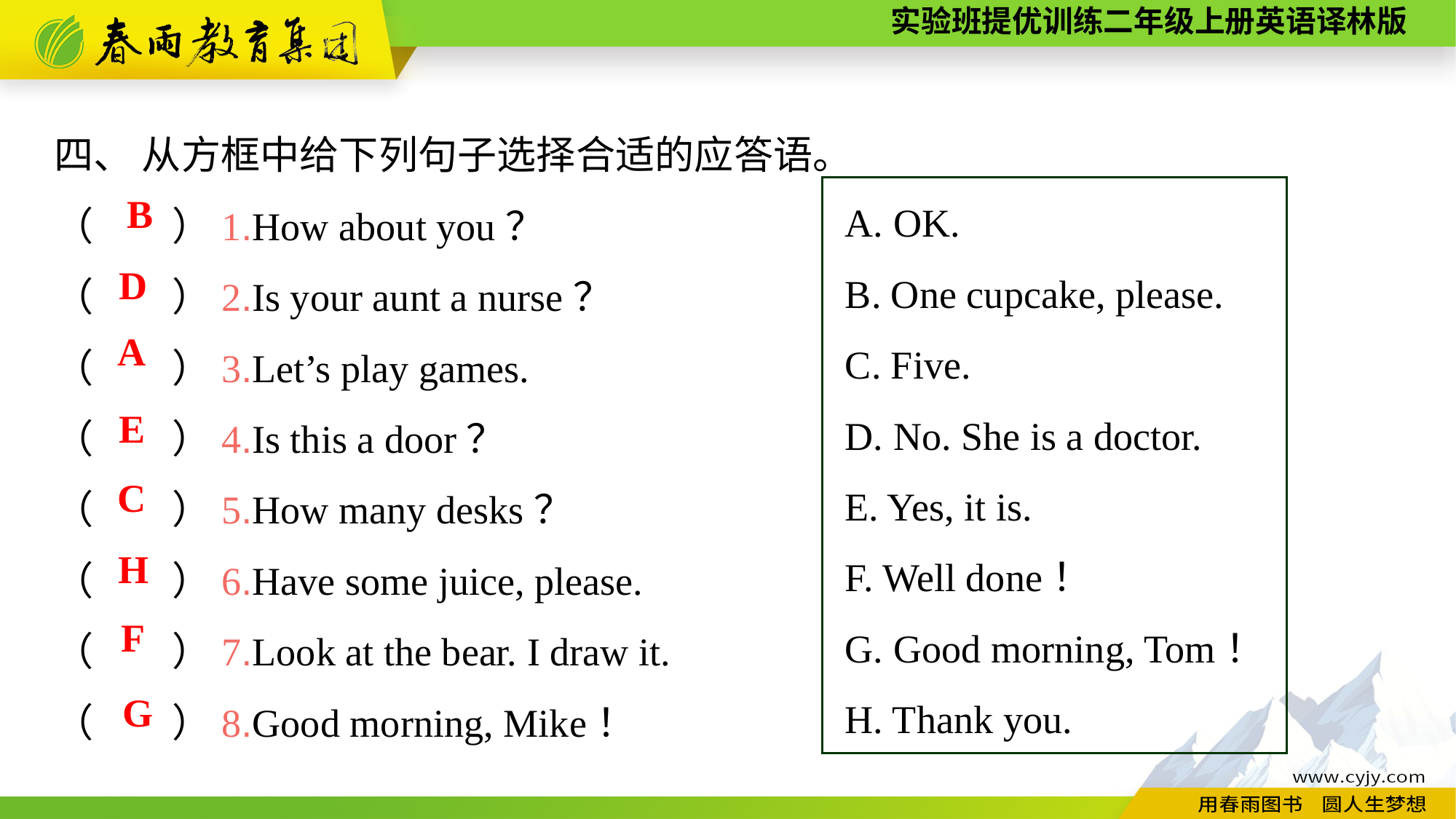

四、 从方框中给下列句子选择合适的应答语。
（　　）1.How about you？
（　　）2.Is your aunt a nurse？
（　　）3.Let’s play games.
（　　）4.Is this a door？
（　　）5.How many desks？
（　　）6.Have some juice, please.
（　　）7.Look at the bear. I draw it.
（　　）8.Good morning, Mike！
A. OK.
B. One cupcake, please.
C. Five.
D. No. She is a doctor.
E. Yes, it is.
F. Well done！
G. Good morning, Tom！
H. Thank you.

B
D
A
 E
C
H
F
G